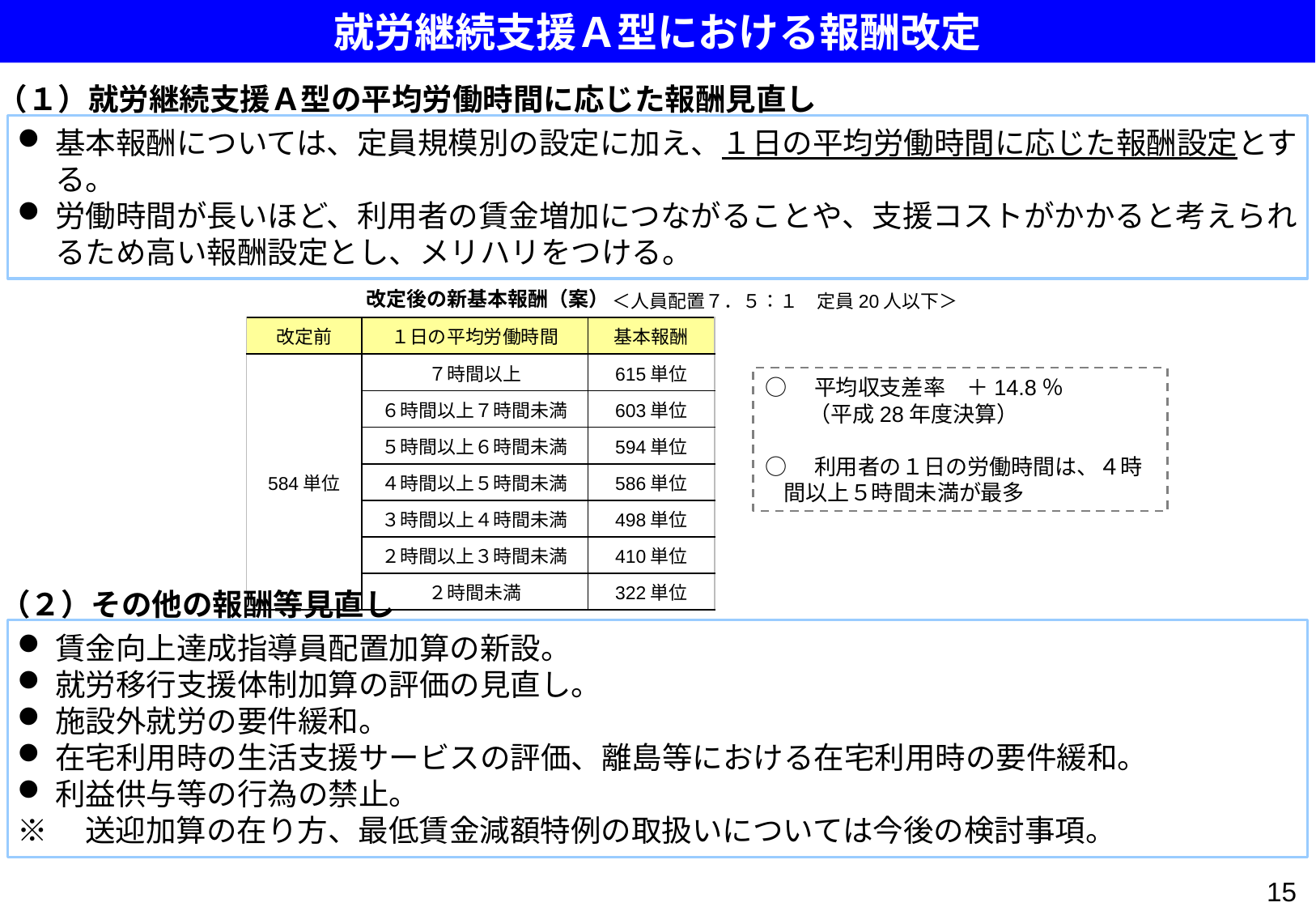

就労継続支援Ａ型における報酬改定
未定稿・取扱注意
（１）就労継続支援Ａ型の平均労働時間に応じた報酬見直し
基本報酬については、定員規模別の設定に加え、１日の平均労働時間に応じた報酬設定とする。
労働時間が長いほど、利用者の賃金増加につながることや、支援コストがかかると考えられるため高い報酬設定とし、メリハリをつける。
|  | 改定後の新基本報酬（案） |  |
| --- | --- | --- |
| 改定前 | １日の平均労働時間 | 基本報酬 |
| 584単位 | ７時間以上 | 615単位 |
|  | ６時間以上７時間未満 | 603単位 |
|  | ５時間以上６時間未満 | 594単位 |
|  | ４時間以上５時間未満 | 586単位 |
|  | ３時間以上４時間未満 | 498単位 |
|  | ２時間以上３時間未満 | 410単位 |
|  | ２時間未満 | 322単位 |
|  |  |  |
＜人員配置７．５：１　定員20人以下＞
○　平均収支差率　＋14.8％
　　（平成28年度決算）

○　利用者の１日の労働時間は、４時間以上５時間未満が最多
（２）その他の報酬等見直し
賃金向上達成指導員配置加算の新設。
就労移行支援体制加算の評価の見直し。
施設外就労の要件緩和。
在宅利用時の生活支援サービスの評価、離島等における在宅利用時の要件緩和。
利益供与等の行為の禁止。
※　送迎加算の在り方、最低賃金減額特例の取扱いについては今後の検討事項。
15